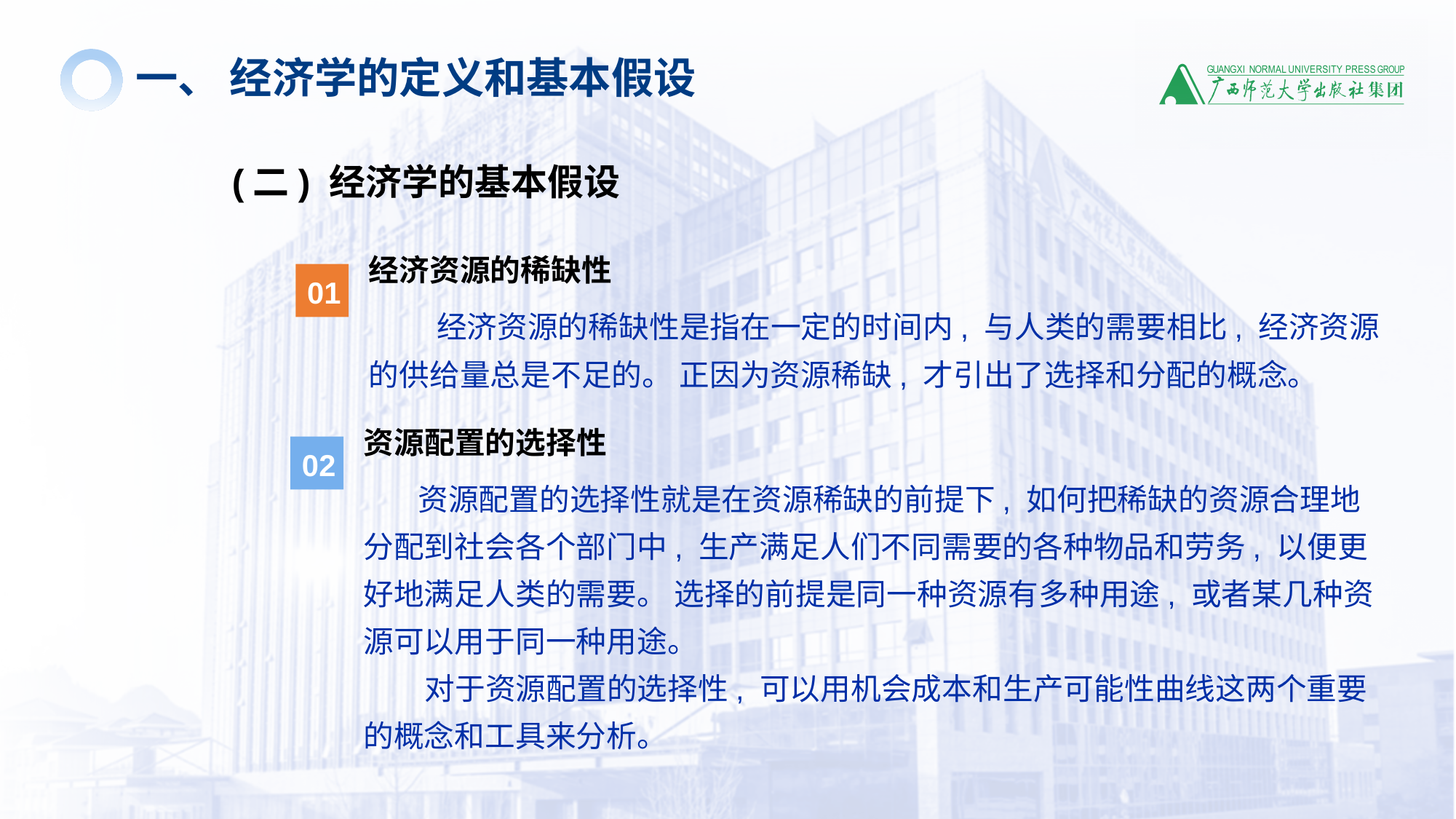

一、 经济学的定义和基本假设

(二) 经济学的基本假设
经济资源的稀缺性

01
         经济资源的稀缺性是指在一定的时间内, 与人类的需要相比, 经济资源的供给量总是不足的。 正因为资源稀缺, 才引出了选择和分配的概念。
资源配置的选择性

02
       资源配置的选择性就是在资源稀缺的前提下, 如何把稀缺的资源合理地分配到社会各个部门中, 生产满足人们不同需要的各种物品和劳务, 以便更好地满足人类的需要。 选择的前提是同一种资源有多种用途, 或者某几种资源可以用于同一种用途。
        对于资源配置的选择性, 可以用机会成本和生产可能性曲线这两个重要的概念和工具来分析。